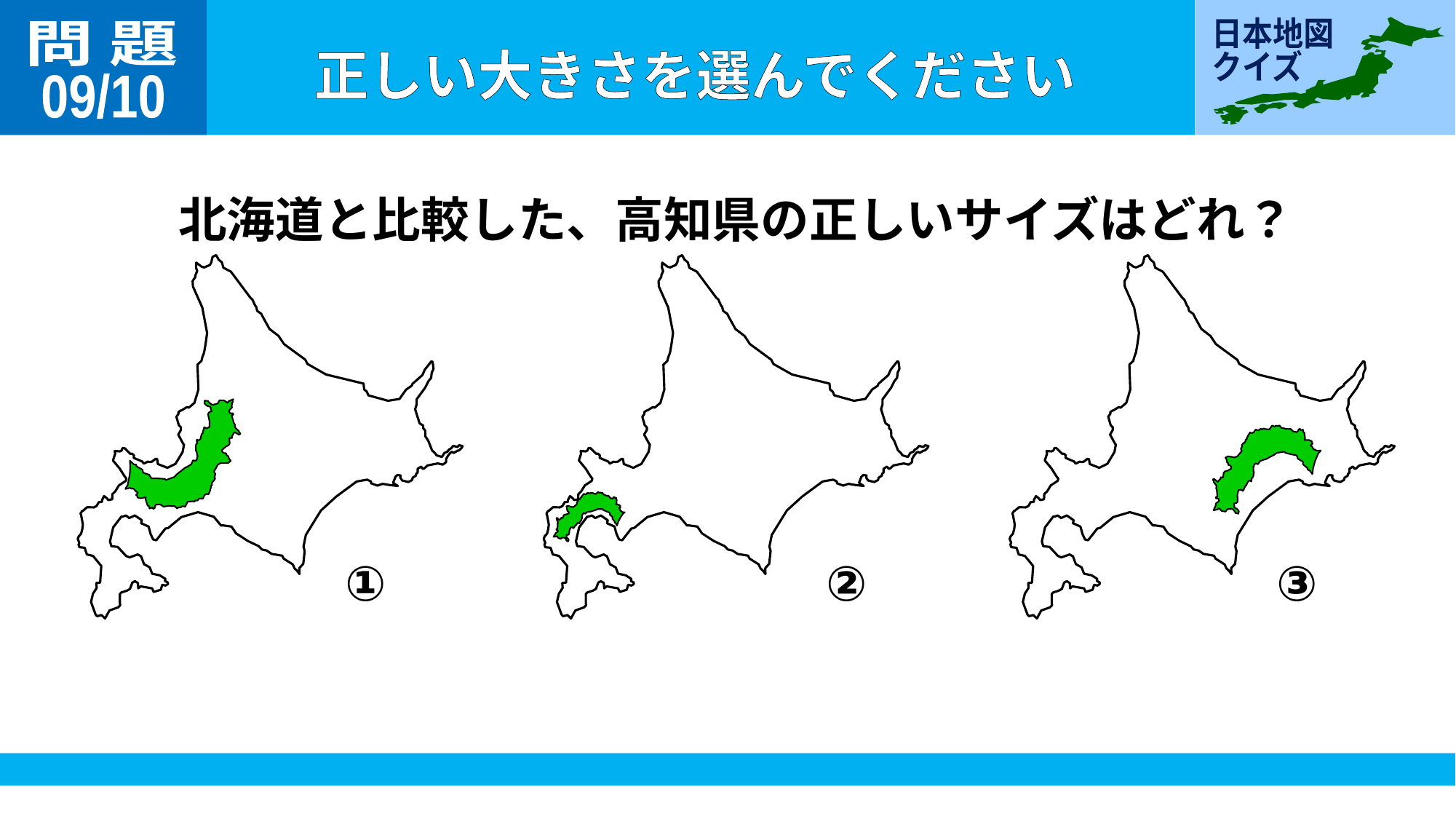

問 題
09/10
北海道と比較した、高知県の正しいサイズはどれ？

①
②
③